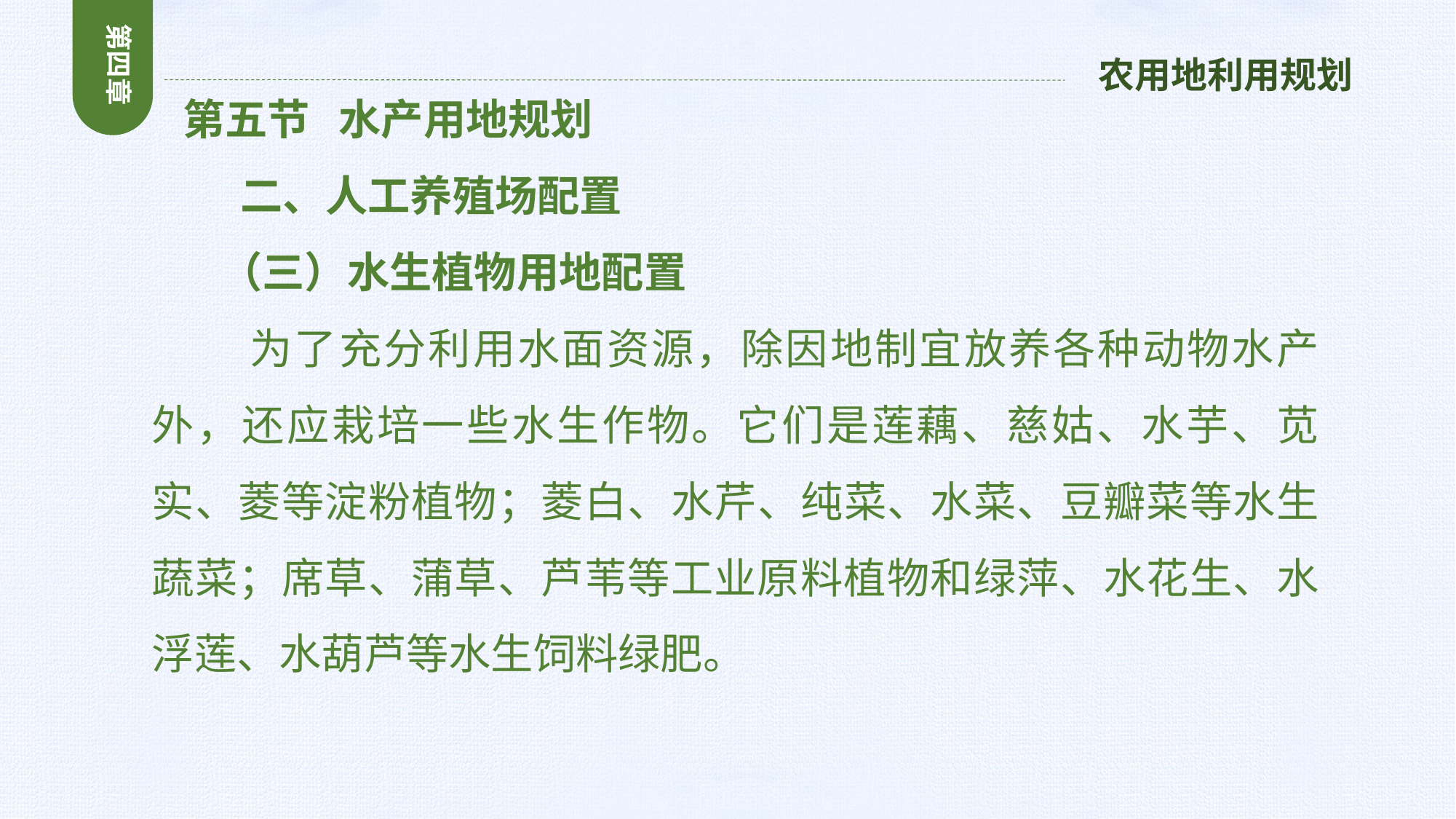

第四章
农用地利用规划
 第五节   水产用地规划
       二、人工养殖场配置

      （三）水生植物用地配置
         为了充分利用水面资源，除因地制宜放养各种动物水产外，还应栽培一些水生作物。它们是莲藕、慈姑、水芋、苋实、菱等淀粉植物；菱白、水芹、纯菜、水菜、豆瓣菜等水生蔬菜；席草、蒲草、芦苇等工业原料植物和绿萍、水花生、水浮莲、水葫芦等水生饲料绿肥。